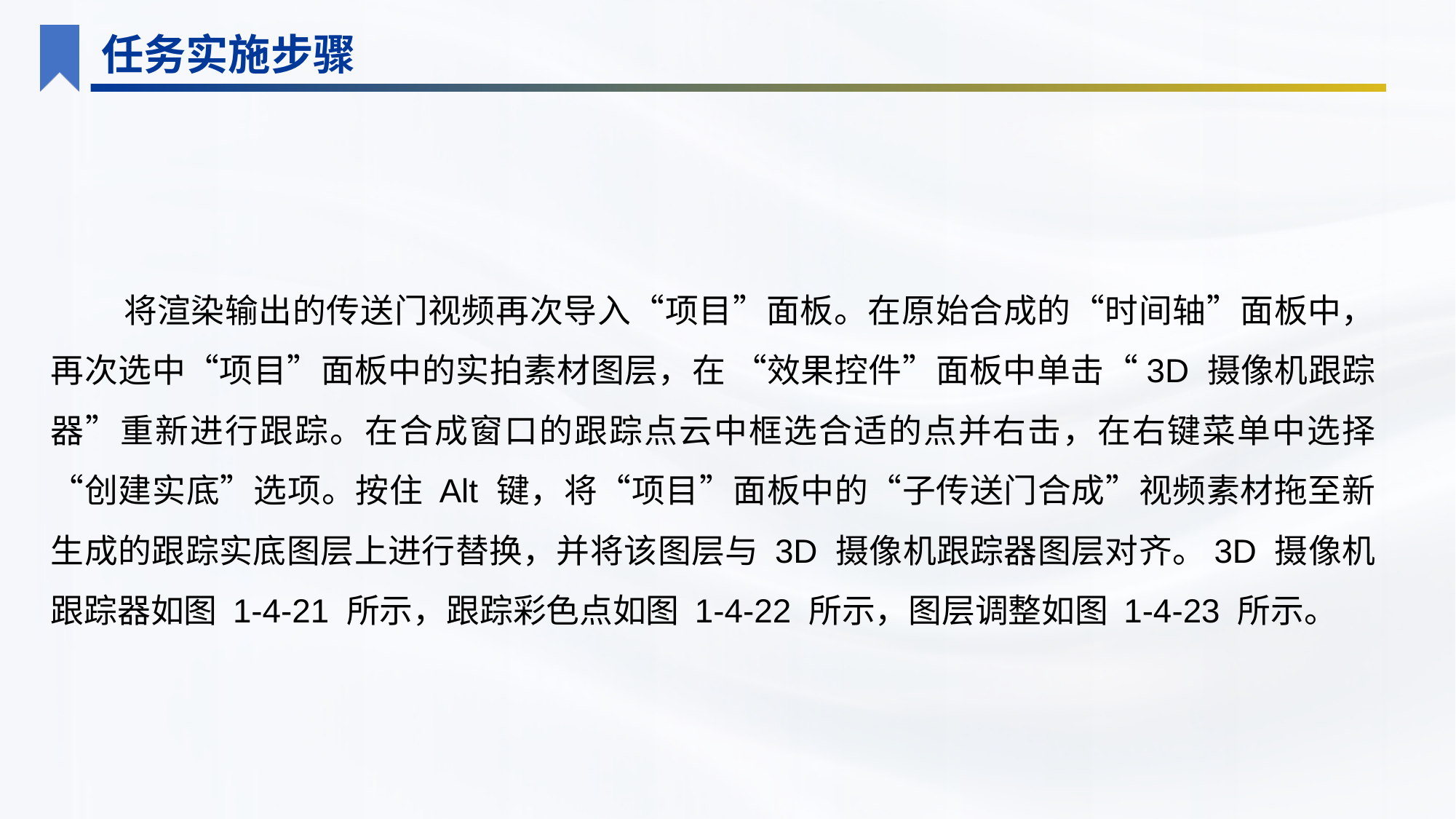

任务实施步骤
将渲染输出的传送门视频再次导入“项目”面板。在原始合成的“时间轴”面板中，再次选中“项目”面板中的实拍素材图层，在 “效果控件”面板中单击“3D 摄像机跟踪器”重新进行跟踪。在合成窗口的跟踪点云中框选合适的点并右击，在右键菜单中选择“创建实底”选项。按住 Alt 键，将“项目”面板中的“子传送门合成”视频素材拖至新生成的跟踪实底图层上进行替换，并将该图层与 3D 摄像机跟踪器图层对齐。3D 摄像机跟踪器如图 1-4-21 所示，跟踪彩色点如图 1-4-22 所示，图层调整如图 1-4-23 所示。